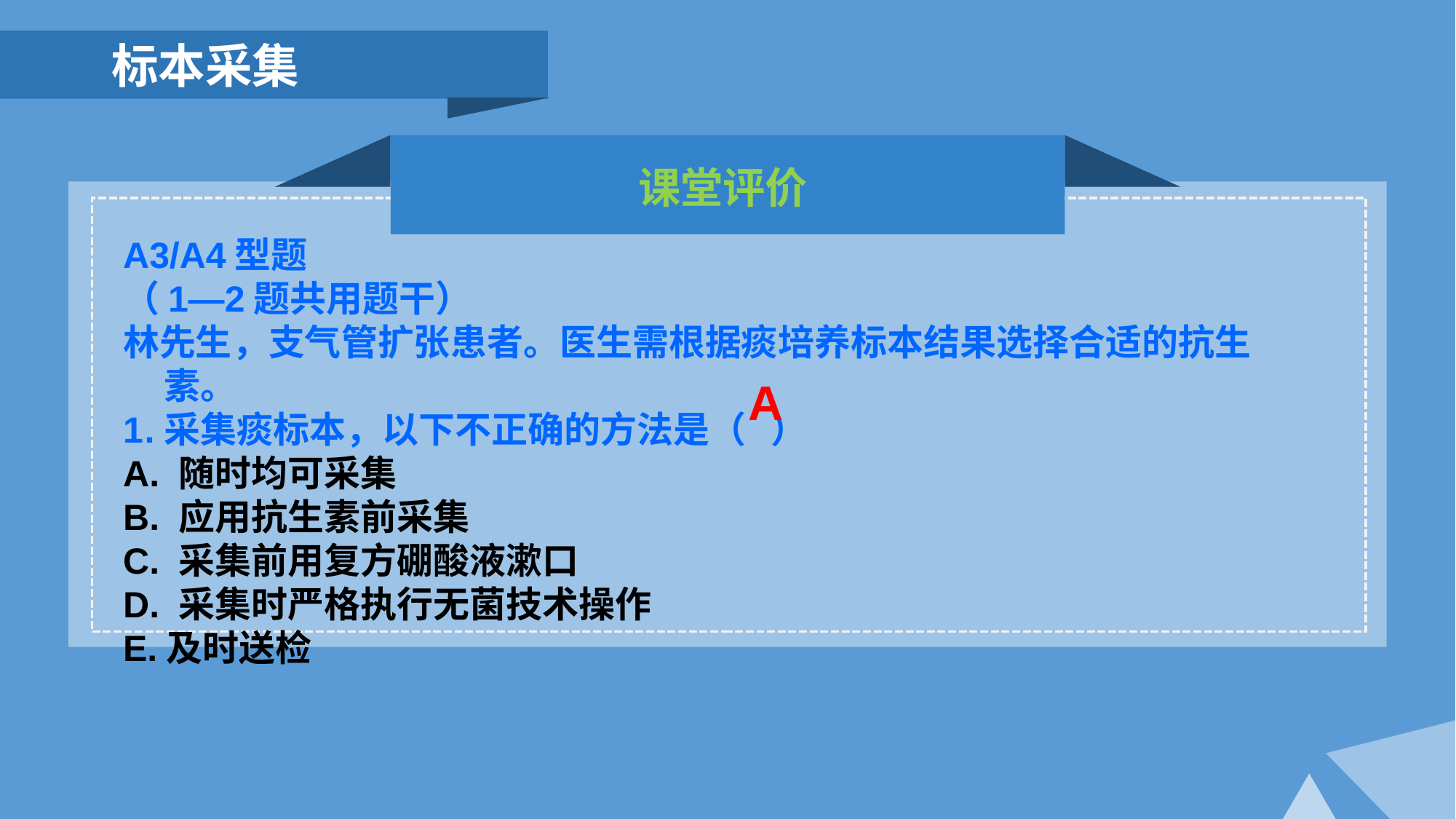

标本采集

课堂评价

A3/A4型题
（1—2题共用题干）
林先生，支气管扩张患者。医生需根据痰培养标本结果选择合适的抗生素。
采集痰标本，以下不正确的方法是（   ）
A. 随时均可采集
B. 应用抗生素前采集
C. 采集前用复方硼酸液漱口
D. 采集时严格执行无菌技术操作
E.及时送检

A